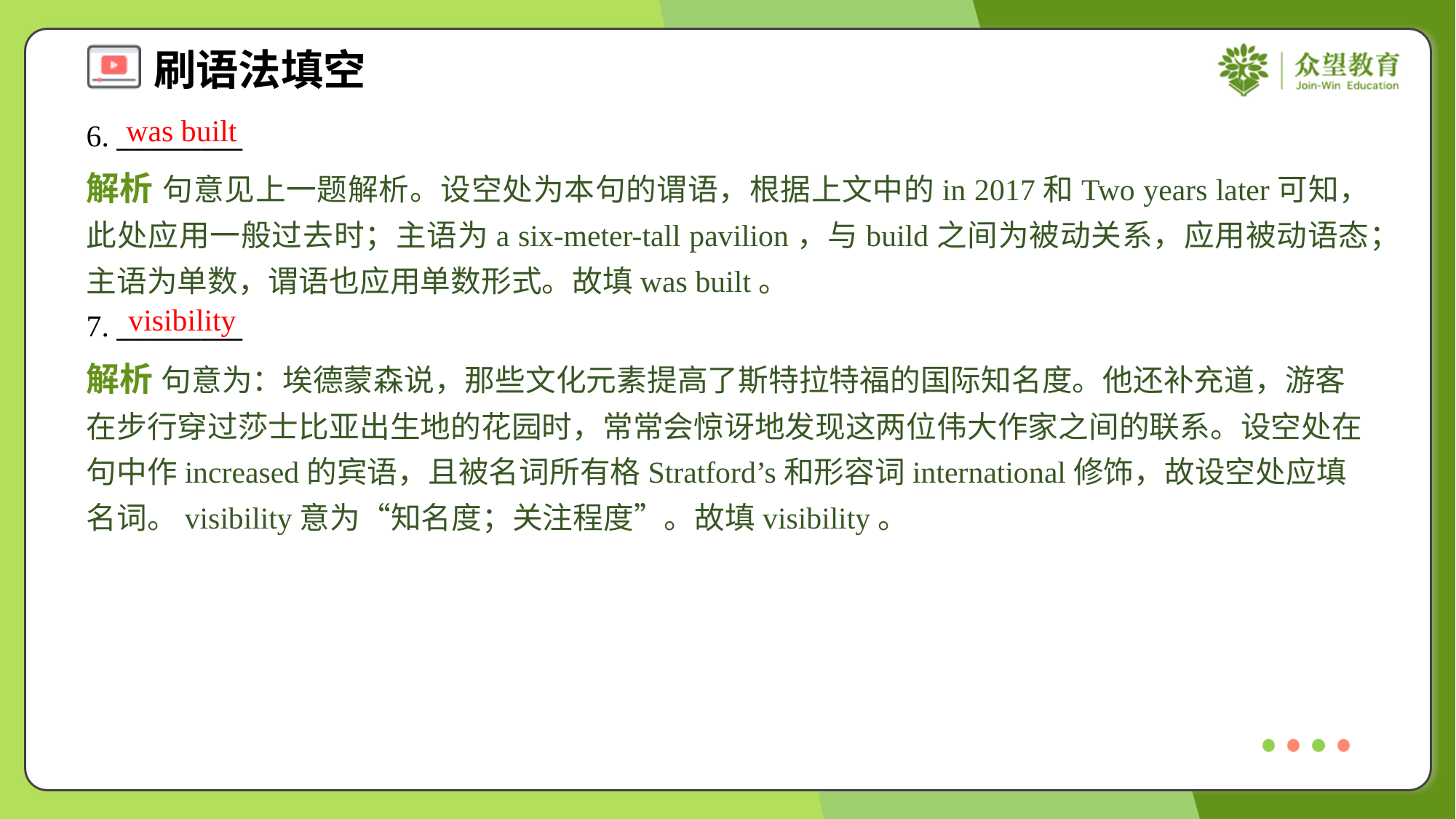

was built
6. _________
解析 句意见上一题解析。设空处为本句的谓语，根据上文中的in 2017和Two years later可知，此处应用一般过去时；主语为a six-meter-tall pavilion，与build之间为被动关系，应用被动语态；主语为单数，谓语也应用单数形式。故填was built。
visibility
7. _________
解析 句意为：埃德蒙森说，那些文化元素提高了斯特拉特福的国际知名度。他还补充道，游客在步行穿过莎士比亚出生地的花园时，常常会惊讶地发现这两位伟大作家之间的联系。设空处在句中作increased的宾语，且被名词所有格Stratford’s和形容词international修饰，故设空处应填名词。visibility意为“知名度；关注程度”。故填visibility。